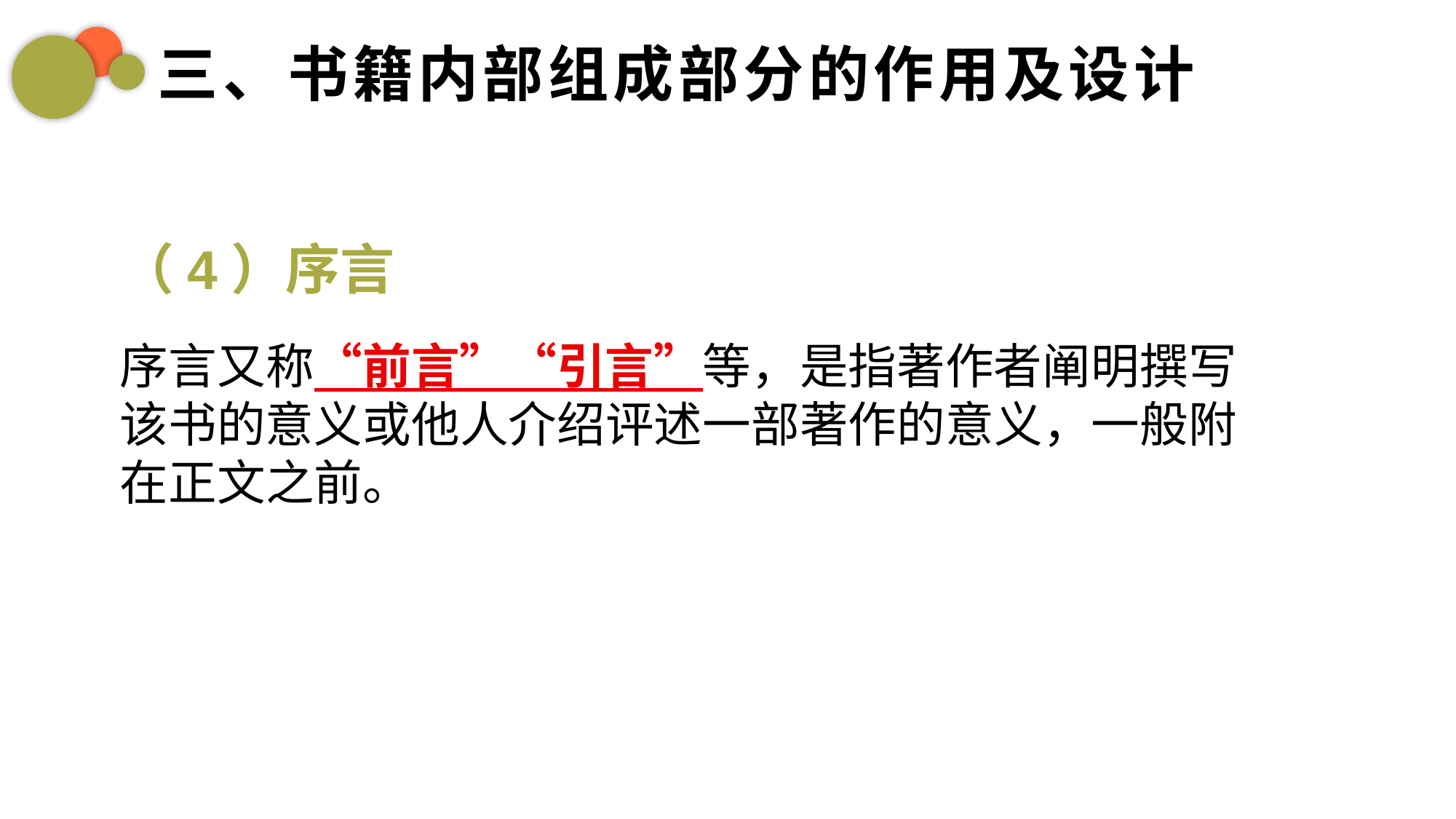

三、书籍内部组成部分的作用及设计
（4）序言
序言又称“前言”“引言”等，是指著作者阐明撰写该书的意义或他人介绍评述一部著作的意义，一般附在正文之前。